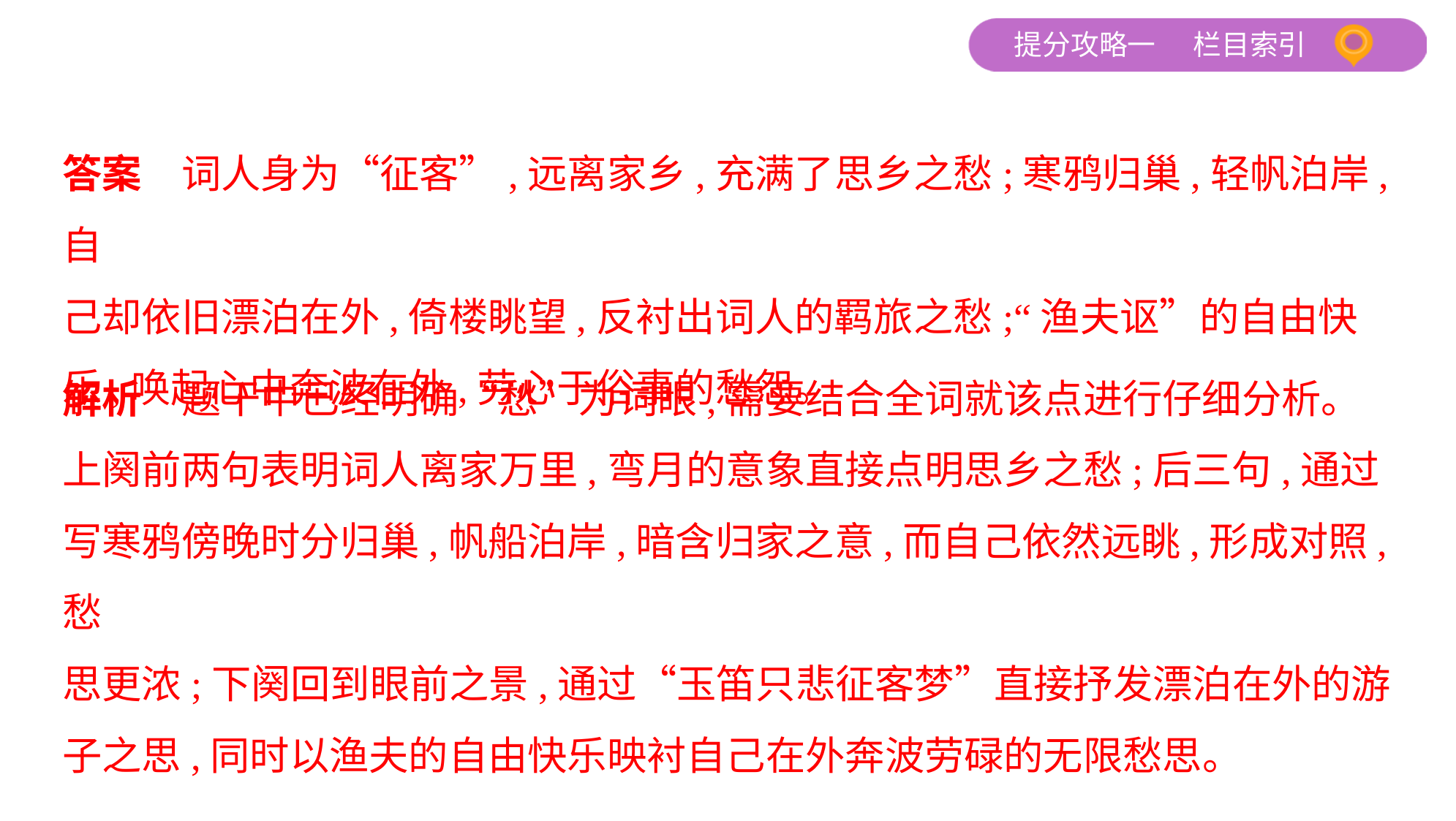

答案　词人身为“征客”,远离家乡,充满了思乡之愁;寒鸦归巢,轻帆泊岸,自
己却依旧漂泊在外,倚楼眺望,反衬出词人的羁旅之愁;“渔夫讴”的自由快
乐,唤起心中奔波在外,劳心于俗事的愁怨。
解析　题干中已经明确“愁”为词眼,需要结合全词就该点进行仔细分析。
上阕前两句表明词人离家万里,弯月的意象直接点明思乡之愁;后三句,通过
写寒鸦傍晚时分归巢,帆船泊岸,暗含归家之意,而自己依然远眺,形成对照,愁
思更浓;下阕回到眼前之景,通过“玉笛只悲征客梦”直接抒发漂泊在外的游
子之思,同时以渔夫的自由快乐映衬自己在外奔波劳碌的无限愁思。